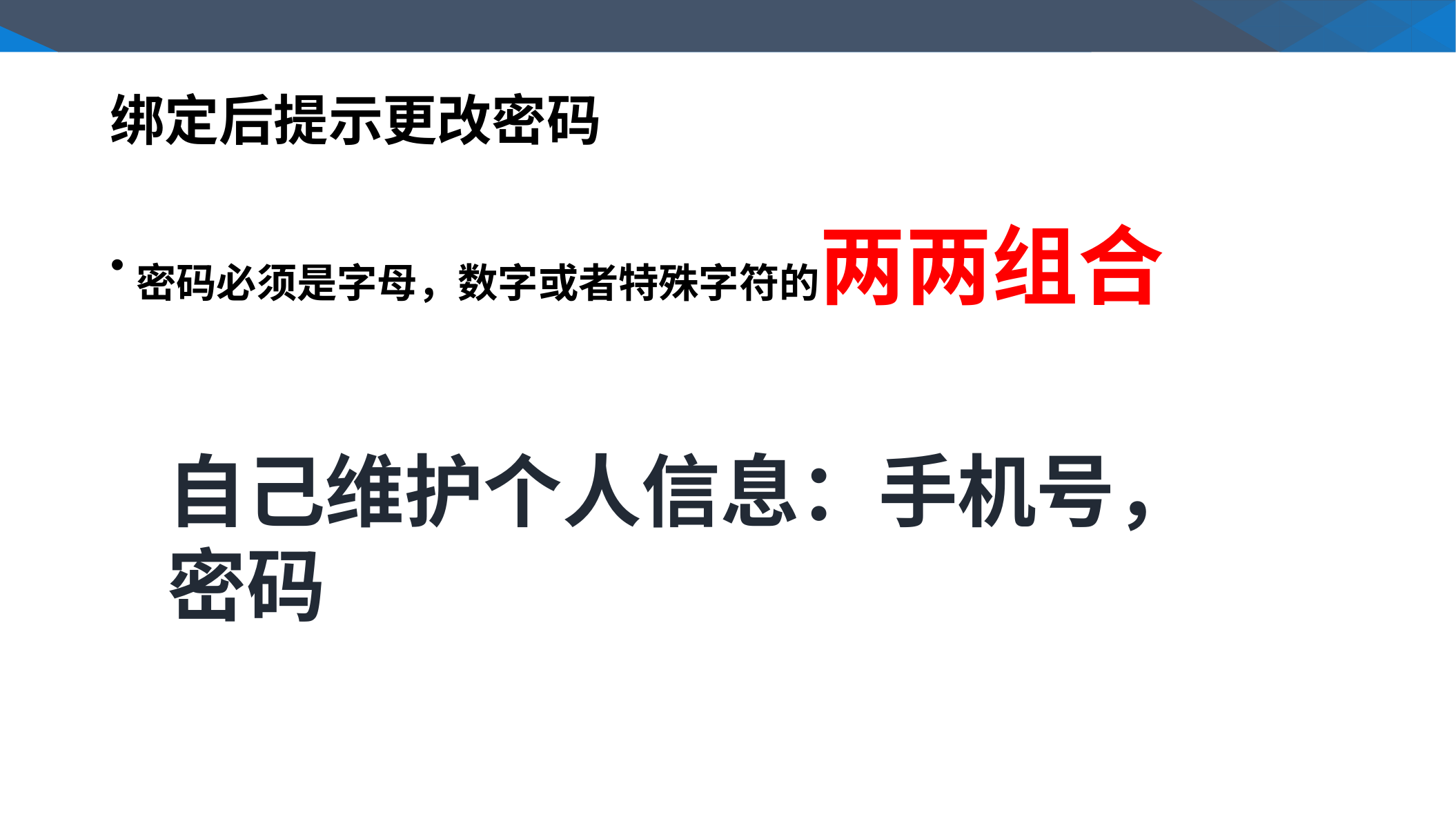

# 绑定后提示更改密码
密码必须是字母，数字或者特殊字符的两两组合
自己维护个人信息：手机号，密码